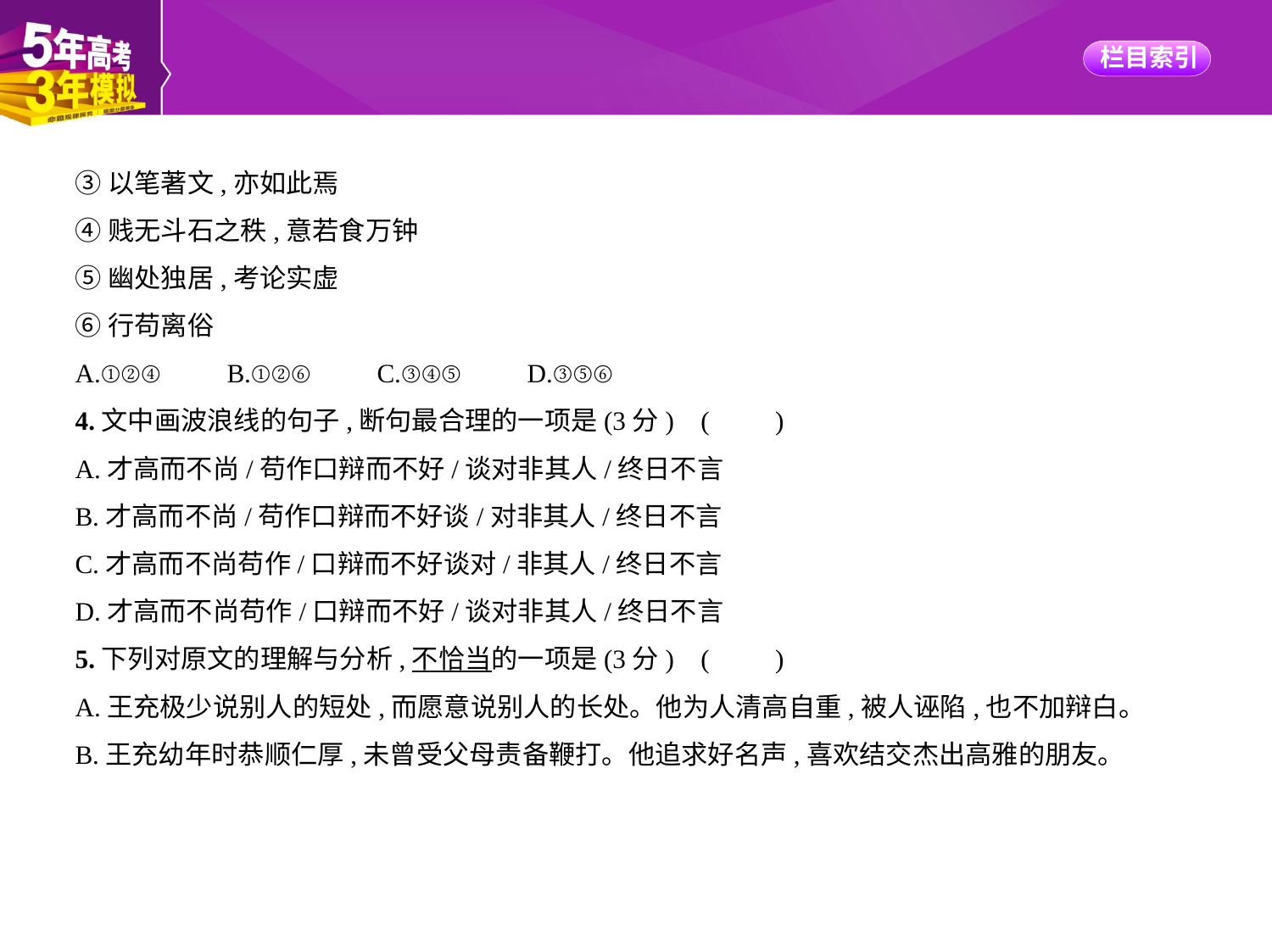

③以笔著文,亦如此焉
④贱无斗石之秩,意若食万钟
⑤幽处独居,考论实虚
⑥行苟离俗
A.①②④　　B.①②⑥　　C.③④⑤　　D.③⑤⑥
4.文中画波浪线的句子,断句最合理的一项是(3分) (　　)
A.才高而不尚/苟作口辩而不好/谈对非其人/终日不言
B.才高而不尚/苟作口辩而不好谈/对非其人/终日不言
C.才高而不尚苟作/口辩而不好谈对/非其人/终日不言
D.才高而不尚苟作/口辩而不好/谈对非其人/终日不言
5.下列对原文的理解与分析,不恰当的一项是(3分) (　　)
A.王充极少说别人的短处,而愿意说别人的长处。他为人清高自重,被人诬陷,也不加辩白。
B.王充幼年时恭顺仁厚,未曾受父母责备鞭打。他追求好名声,喜欢结交杰出高雅的朋友。